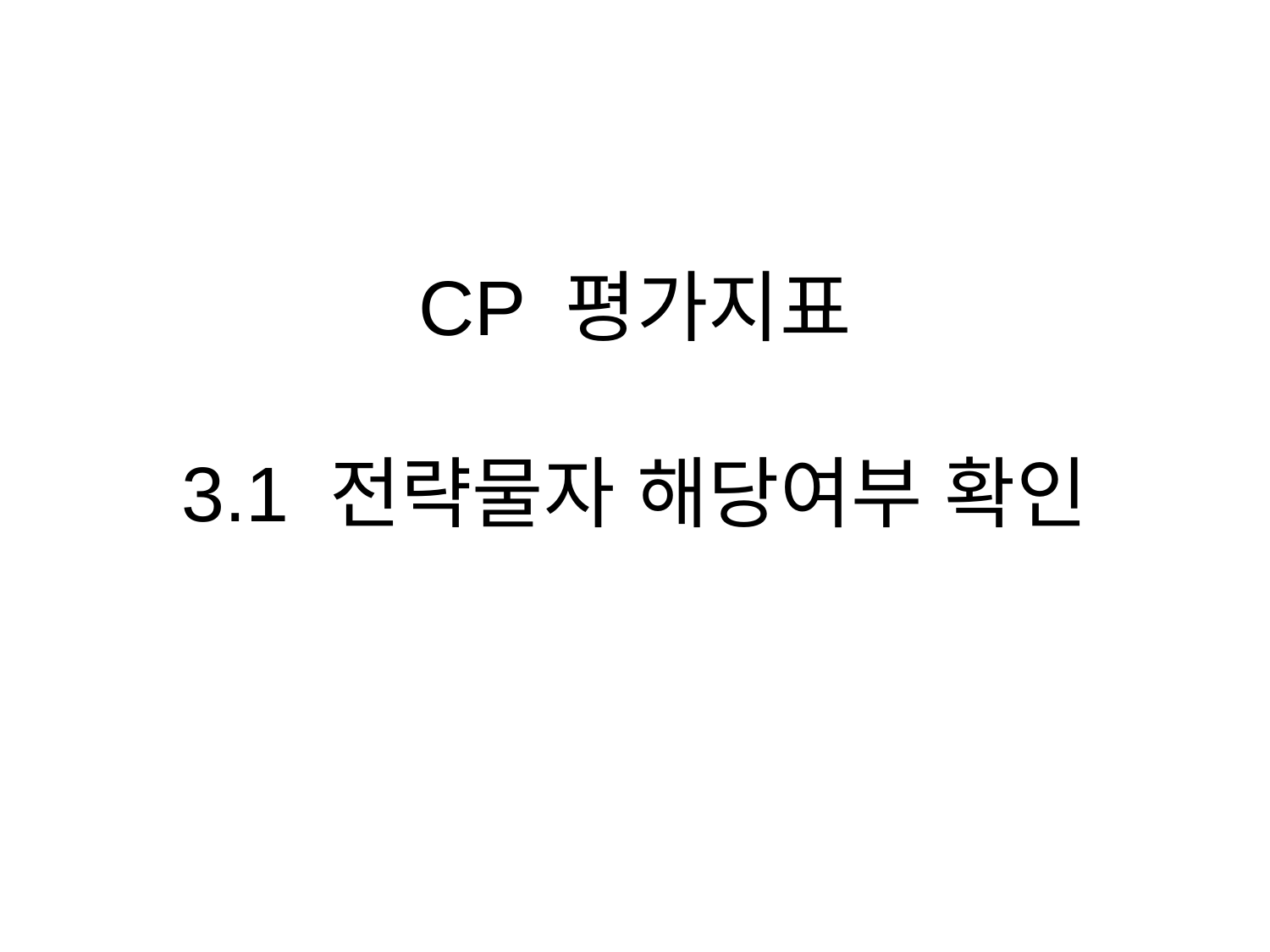

# CP 평가지표 3.1 전략물자 해당여부 확인